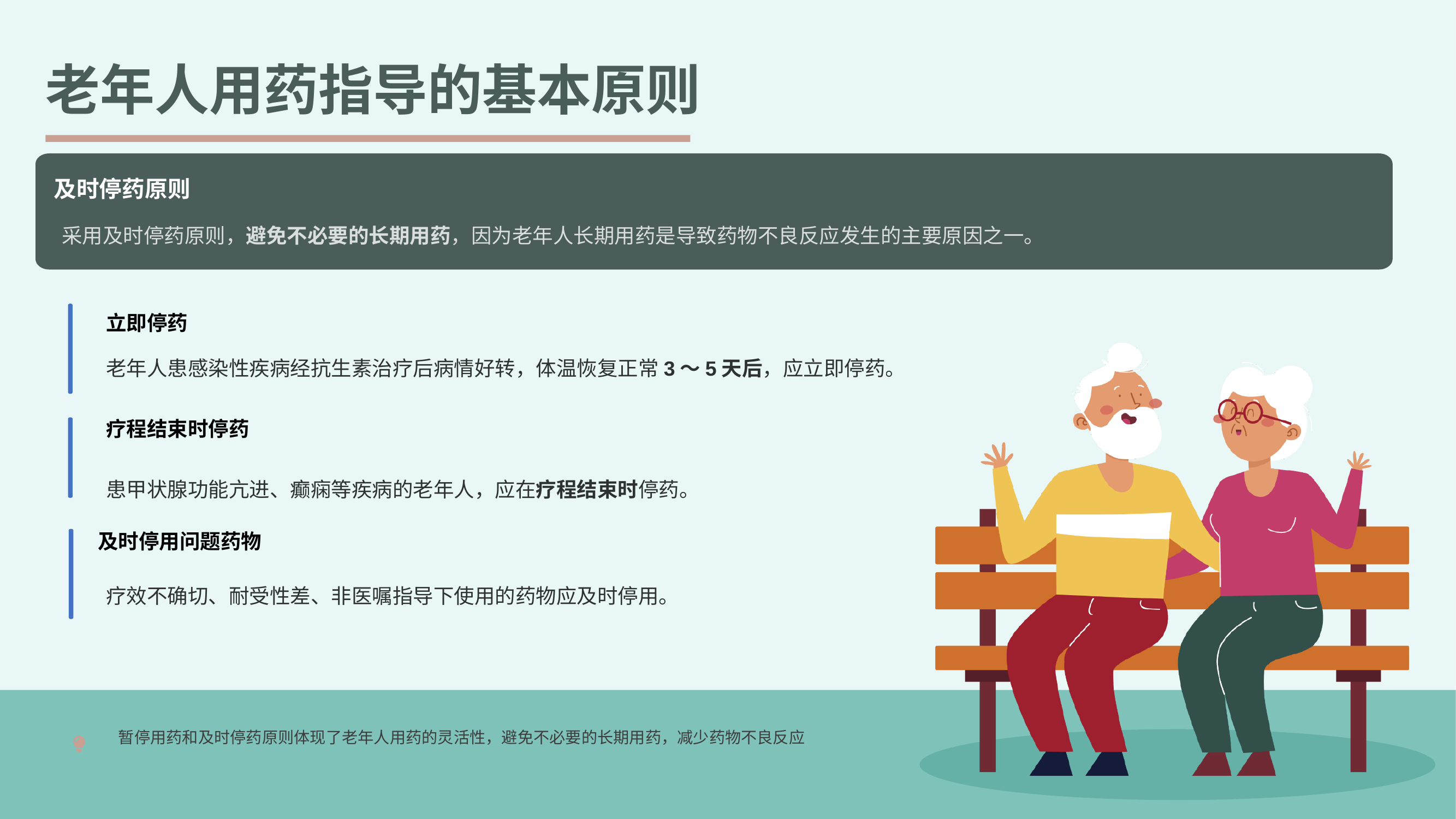

老年人用药指导的基本原则

及时停药原则
采用及时停药原则，避免不必要的长期用药，因为老年人长期用药是导致药物不良反应发生的主要原因之一。

立即停药
老年人患感染性疾病经抗生素治疗后病情好转，体温恢复正常3～5天后，应立即停药。
疗程结束时停药

患甲状腺功能亢进、癫痫等疾病的老年人，应在疗程结束时停药。
及时停用问题药物

疗效不确切、耐受性差、非医嘱指导下使用的药物应及时停用。
暂停用药和及时停药原则体现了老年人用药的灵活性，避免不必要的长期用药，减少药物不良反应